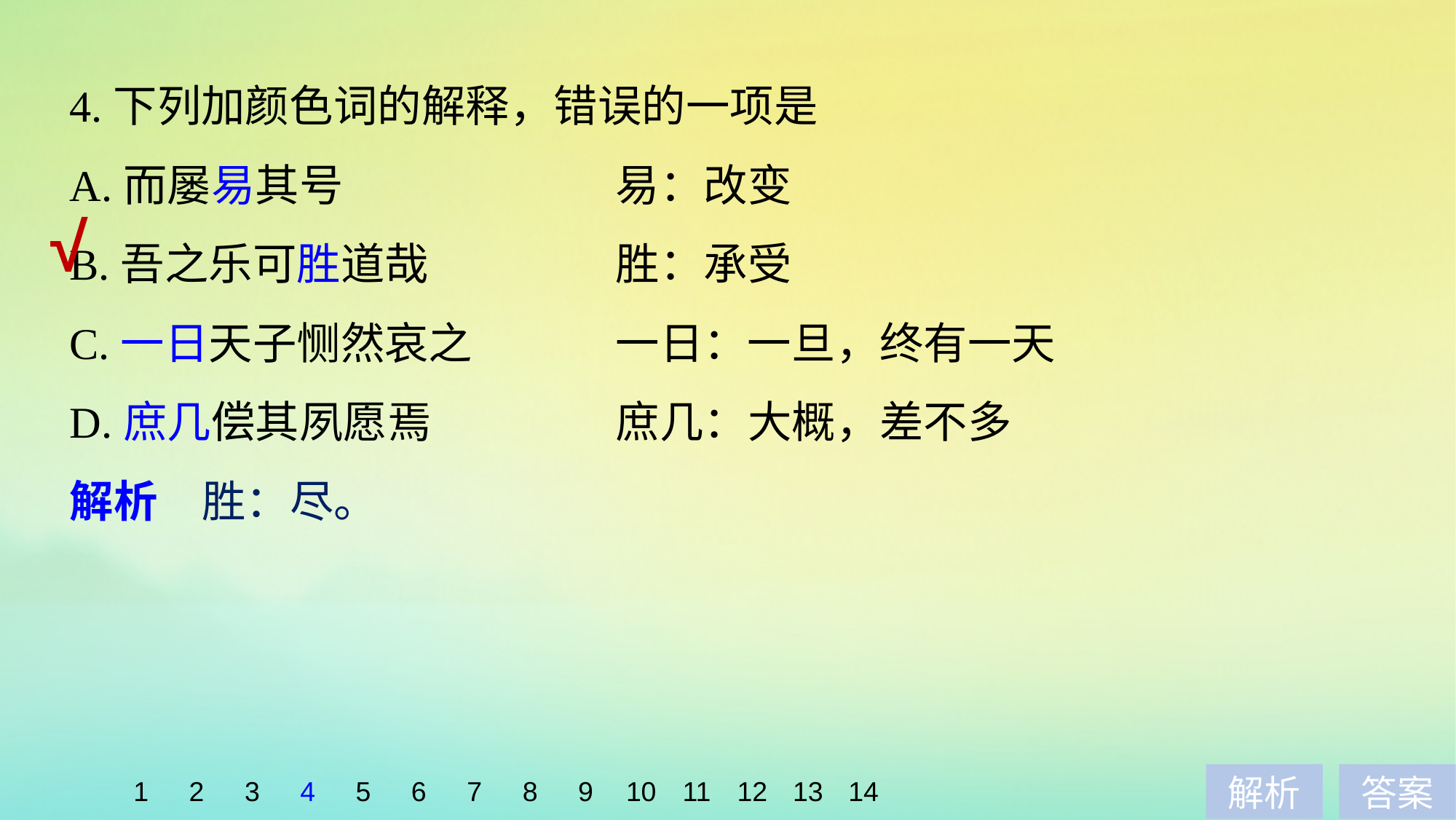

4.下列加颜色词的解释，错误的一项是
A.而屡易其号　　　　　　	易：改变
B.吾之乐可胜道哉  		胜：承受
C.一日天子恻然哀之  		一日：一旦，终有一天
D.庶几偿其夙愿焉  		庶几：大概，差不多
√
解析　胜：尽。
1
2
3
4
5
6
7
8
9
10
11
12
13
14
解析
答案